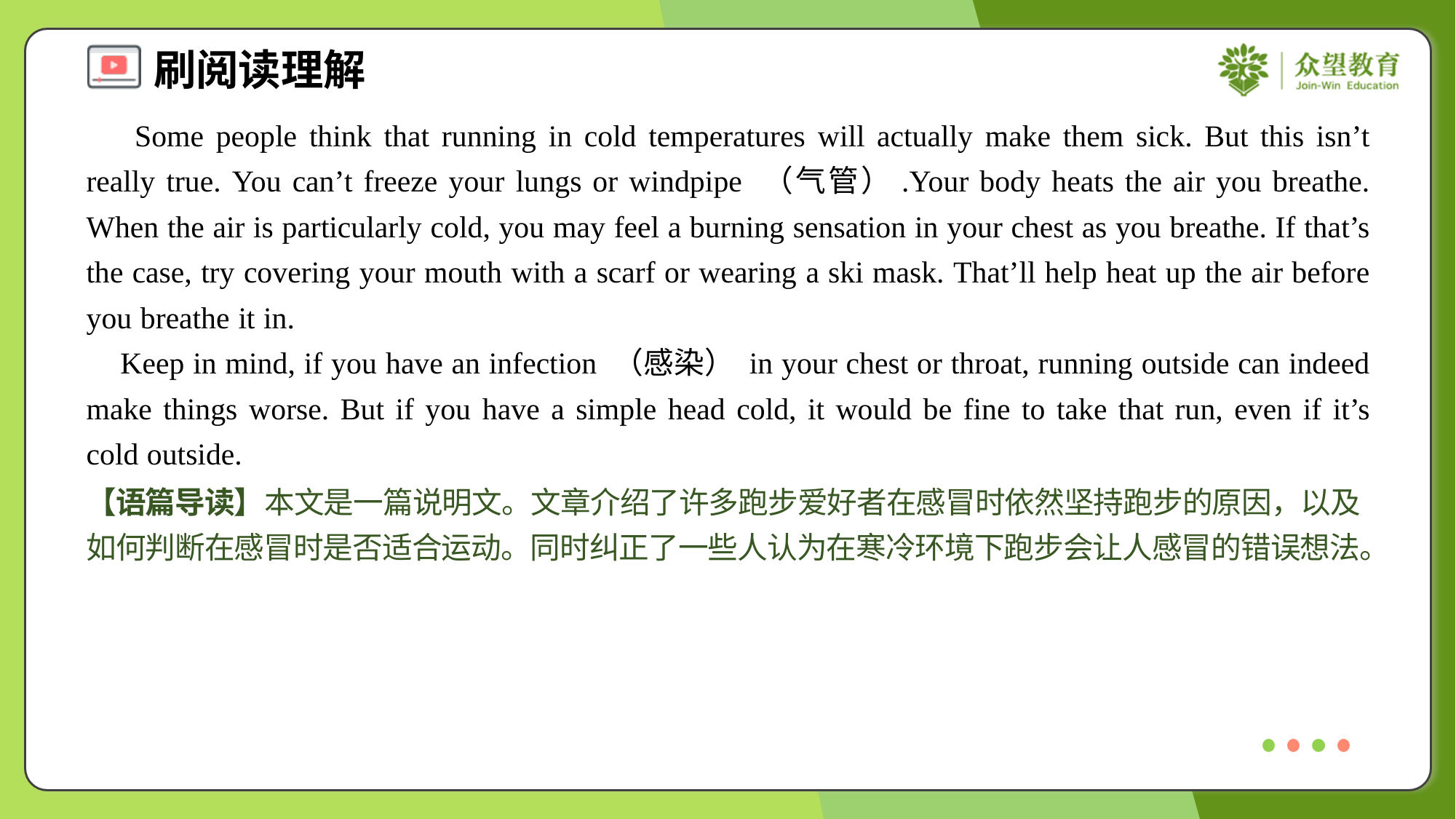

Some people think that running in cold temperatures will actually make them sick. But this isn’t really true. You can’t freeze your lungs or windpipe （气管）.Your body heats the air you breathe. When the air is particularly cold, you may feel a burning sensation in your chest as you breathe. If that’s the case, try covering your mouth with a scarf or wearing a ski mask. That’ll help heat up the air before you breathe it in.
    Keep in mind, if you have an infection （感染） in your chest or throat, running outside can indeed make things worse. But if you have a simple head cold, it would be fine to take that run, even if it’s cold outside.
【语篇导读】本文是一篇说明文。文章介绍了许多跑步爱好者在感冒时依然坚持跑步的原因，以及如何判断在感冒时是否适合运动。同时纠正了一些人认为在寒冷环境下跑步会让人感冒的错误想法。